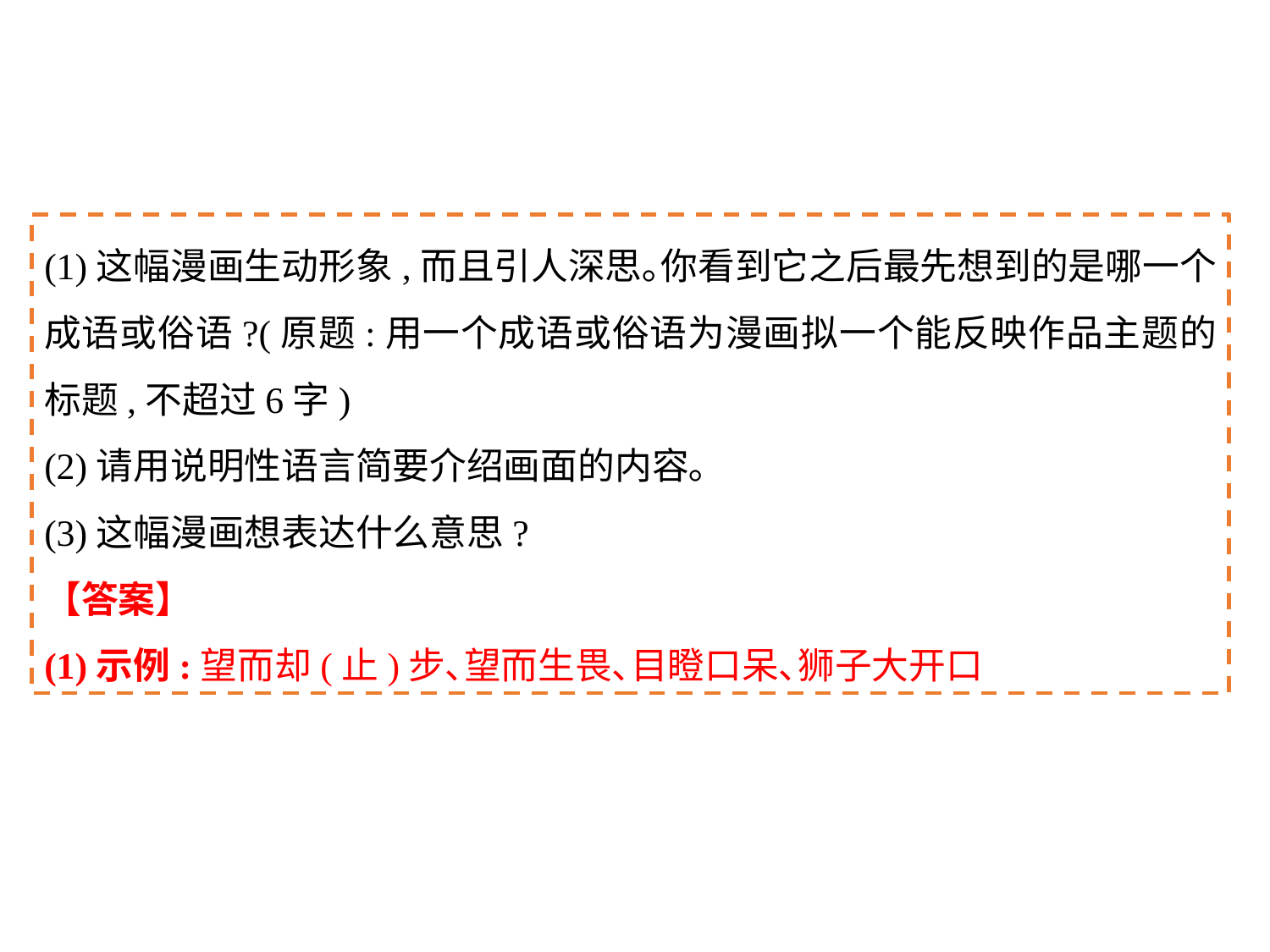

(1)这幅漫画生动形象,而且引人深思｡你看到它之后最先想到的是哪一个成语或俗语?(原题:用一个成语或俗语为漫画拟一个能反映作品主题的标题,不超过6字)
(2)请用说明性语言简要介绍画面的内容｡
(3)这幅漫画想表达什么意思?
【答案】
(1)示例:望而却(止)步､望而生畏､目瞪口呆､狮子大开口